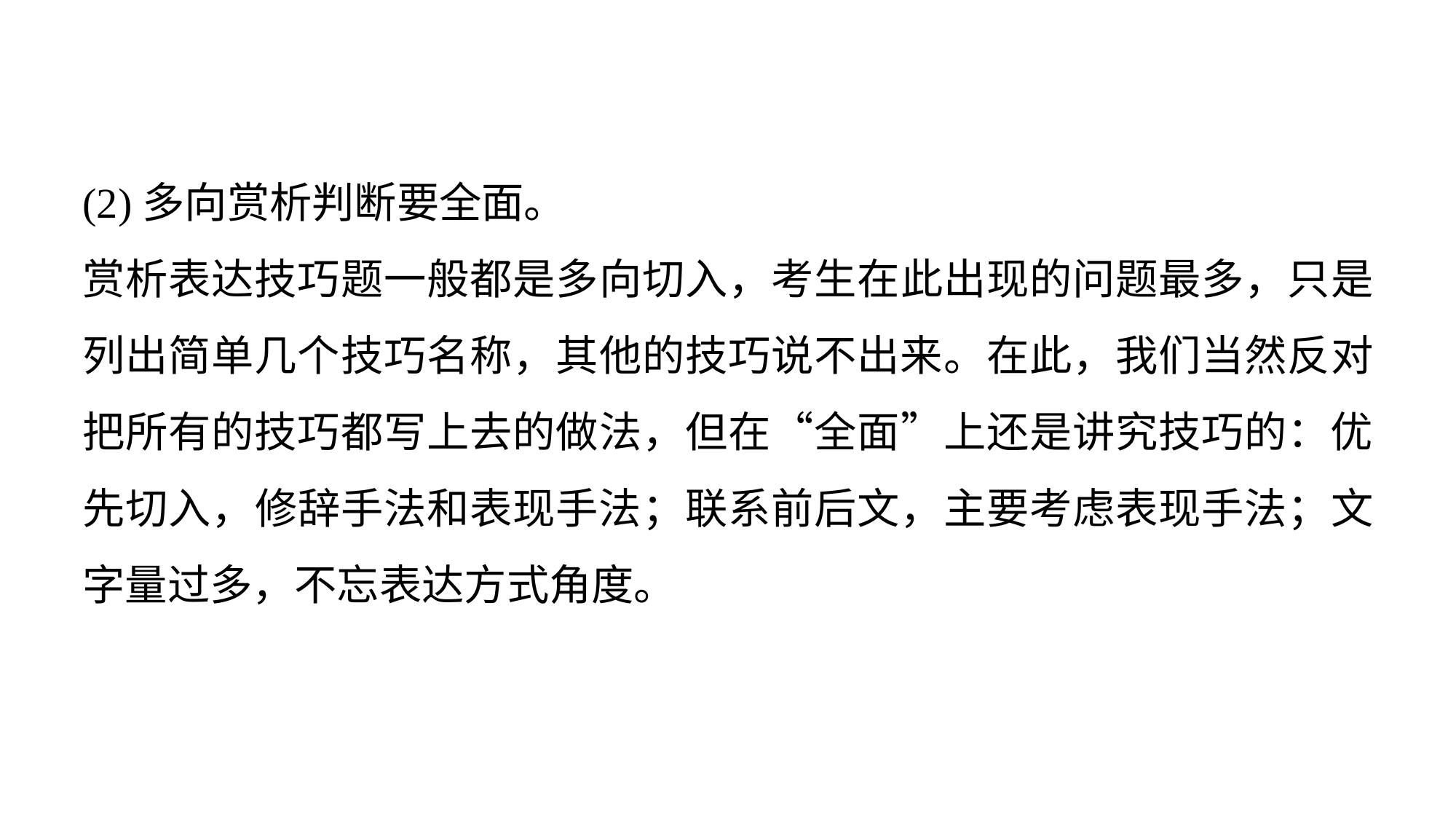

(2)多向赏析判断要全面。
赏析表达技巧题一般都是多向切入，考生在此出现的问题最多，只是列出简单几个技巧名称，其他的技巧说不出来。在此，我们当然反对把所有的技巧都写上去的做法，但在“全面”上还是讲究技巧的：优先切入，修辞手法和表现手法；联系前后文，主要考虑表现手法；文字量过多，不忘表达方式角度。